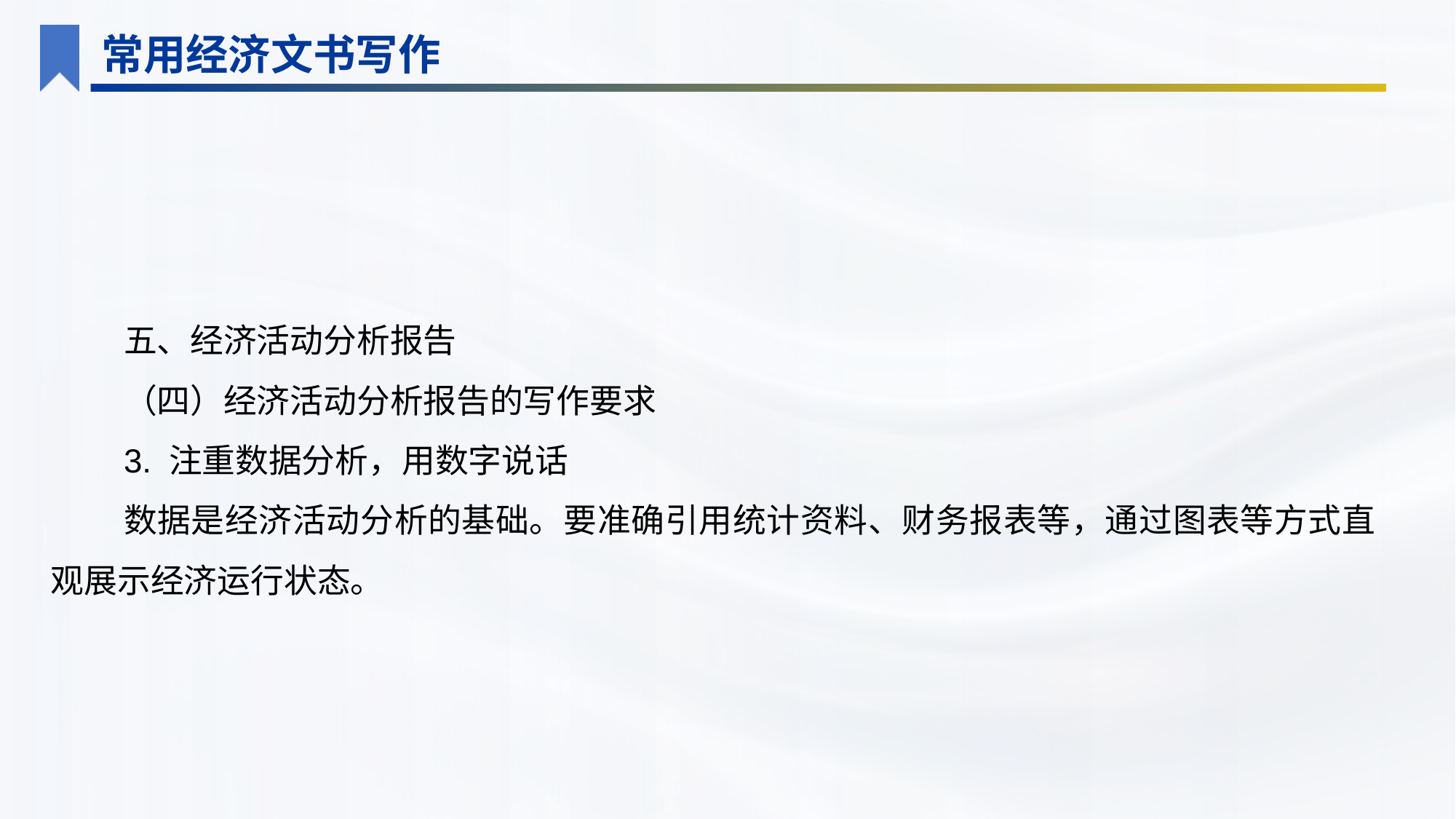

常用经济文书写作
五、经济活动分析报告
（四）经济活动分析报告的写作要求
3. 注重数据分析，用数字说话
数据是经济活动分析的基础。要准确引用统计资料、财务报表等，通过图表等方式直观展示经济运行状态。